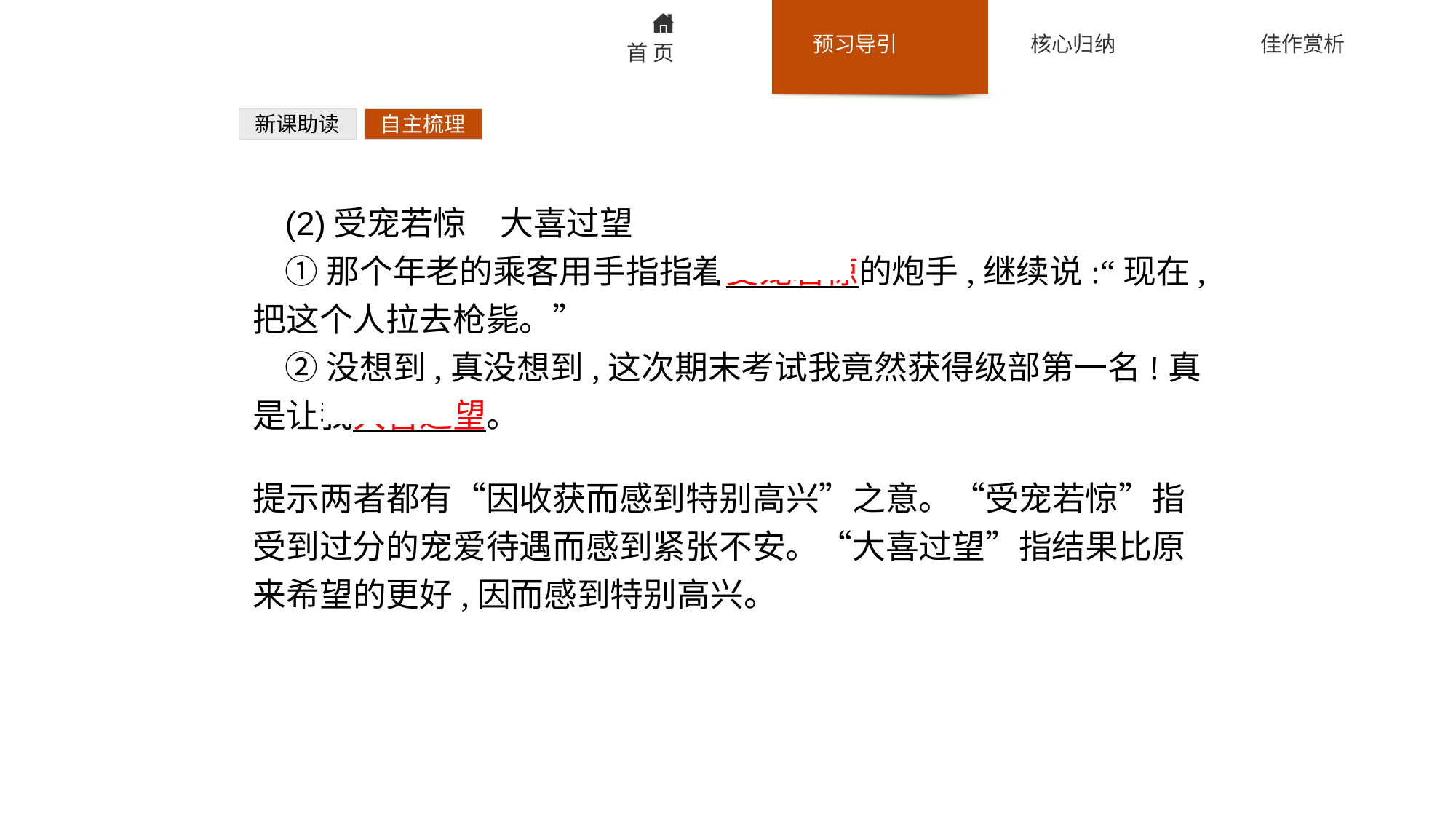

新课助读
自主梳理
(2)受宠若惊　大喜过望
①那个年老的乘客用手指指着受宠若惊的炮手,继续说:“现在,把这个人拉去枪毙。”
②没想到,真没想到,这次期末考试我竟然获得级部第一名!真是让我大喜过望。

提示两者都有“因收获而感到特别高兴”之意。“受宠若惊”指受到过分的宠爱待遇而感到紧张不安。“大喜过望”指结果比原来希望的更好,因而感到特别高兴。